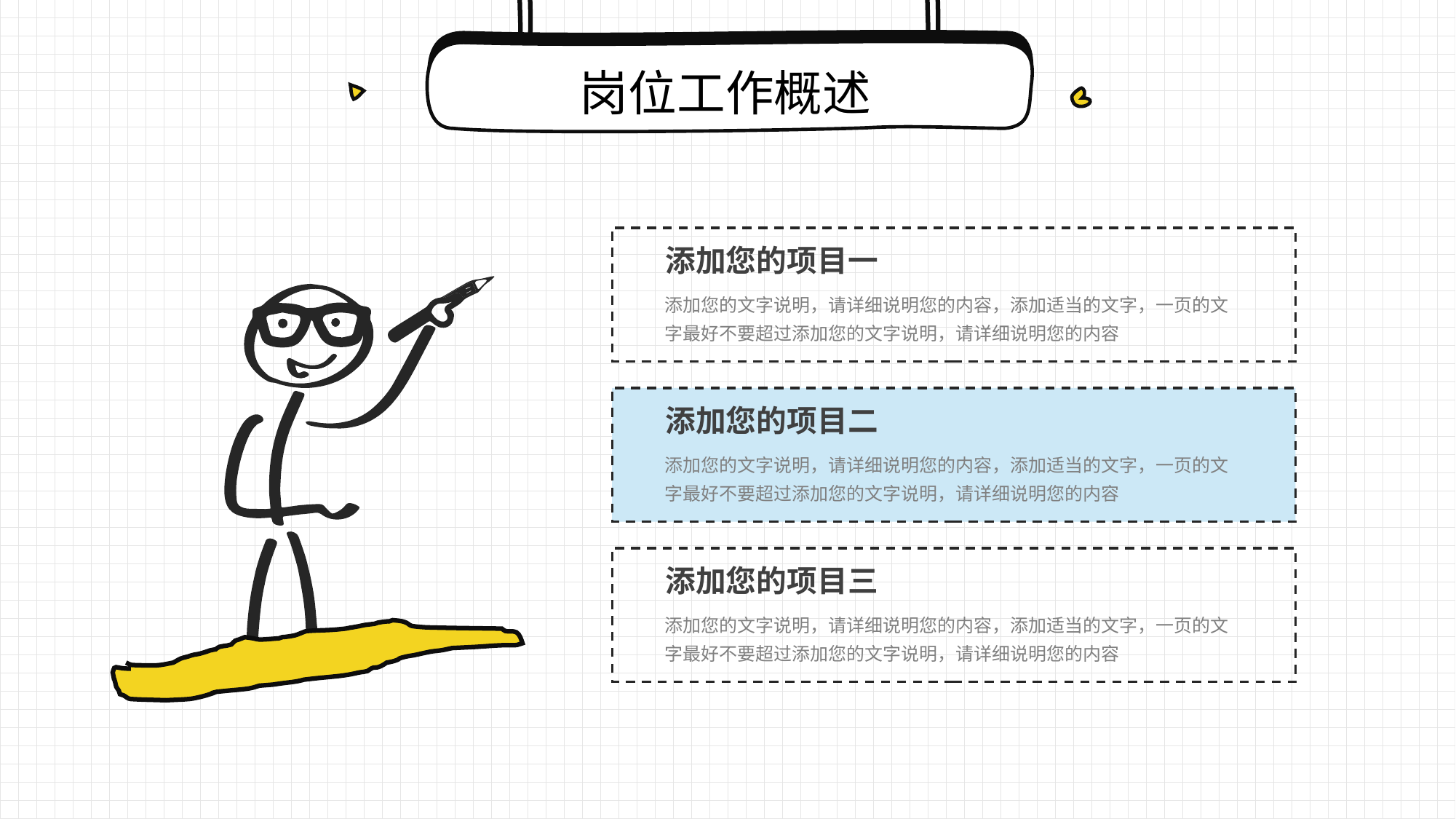

岗位工作概述

添加您的项目一
添加您的文字说明，请详细说明您的内容，添加适当的文字，一页的文字最好不要超过添加您的文字说明，请详细说明您的内容

添加您的项目二
添加您的文字说明，请详细说明您的内容，添加适当的文字，一页的文字最好不要超过添加您的文字说明，请详细说明您的内容

添加您的项目三
添加您的文字说明，请详细说明您的内容，添加适当的文字，一页的文字最好不要超过添加您的文字说明，请详细说明您的内容